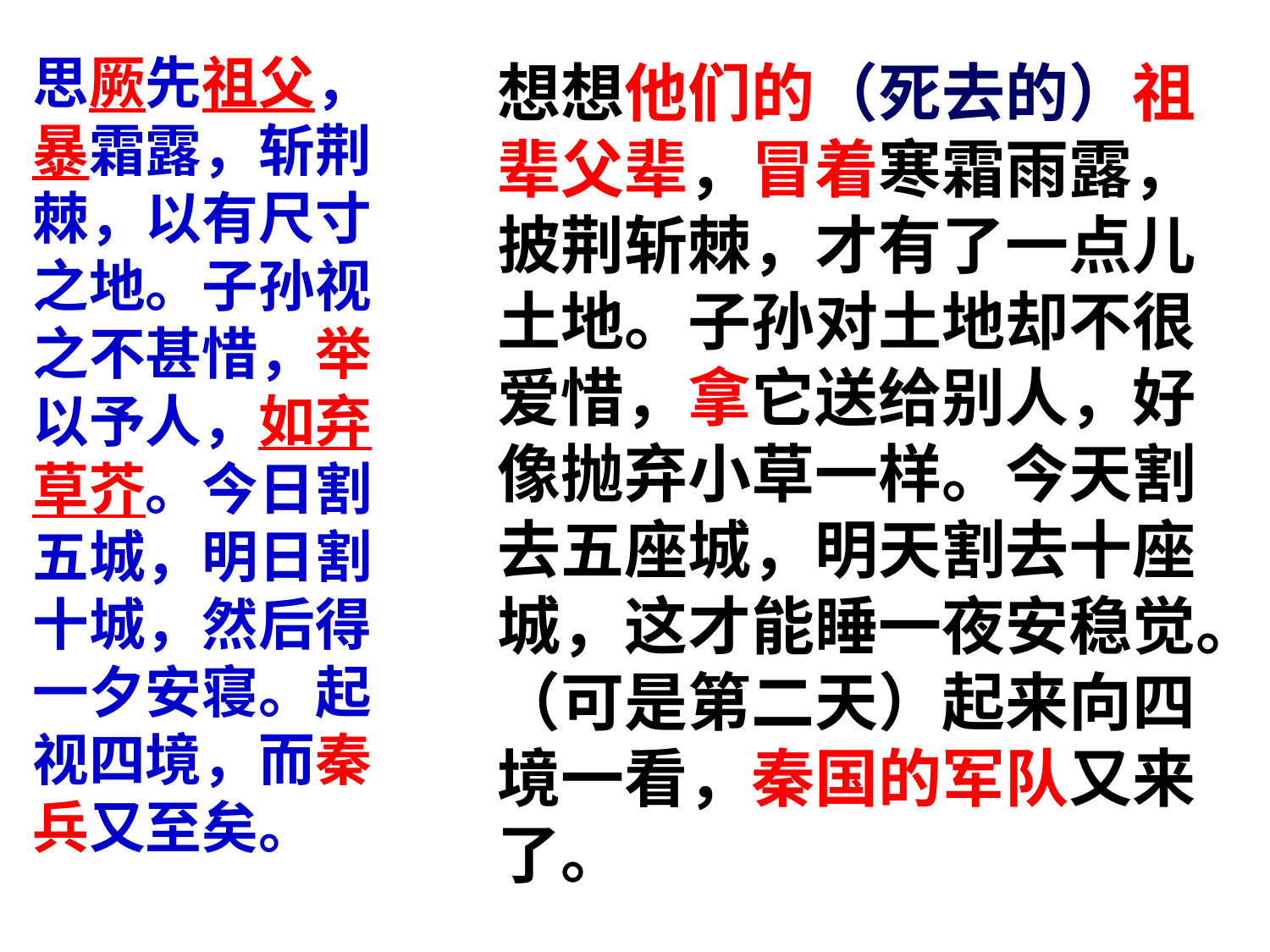

思厥先祖父，暴霜露，斩荆棘，以有尺寸之地。子孙视之不甚惜，举以予人，如弃草芥。今日割五城，明日割十城，然后得一夕安寝。起视四境，而秦兵又至矣。
想想他们的（死去的）祖辈父辈，冒着寒霜雨露，披荆斩棘，才有了一点儿土地。子孙对土地却不很爱惜，拿它送给别人，好像抛弃小草一样。今天割去五座城，明天割去十座城，这才能睡一夜安稳觉。（可是第二天）起来向四境一看，秦国的军队又来了。